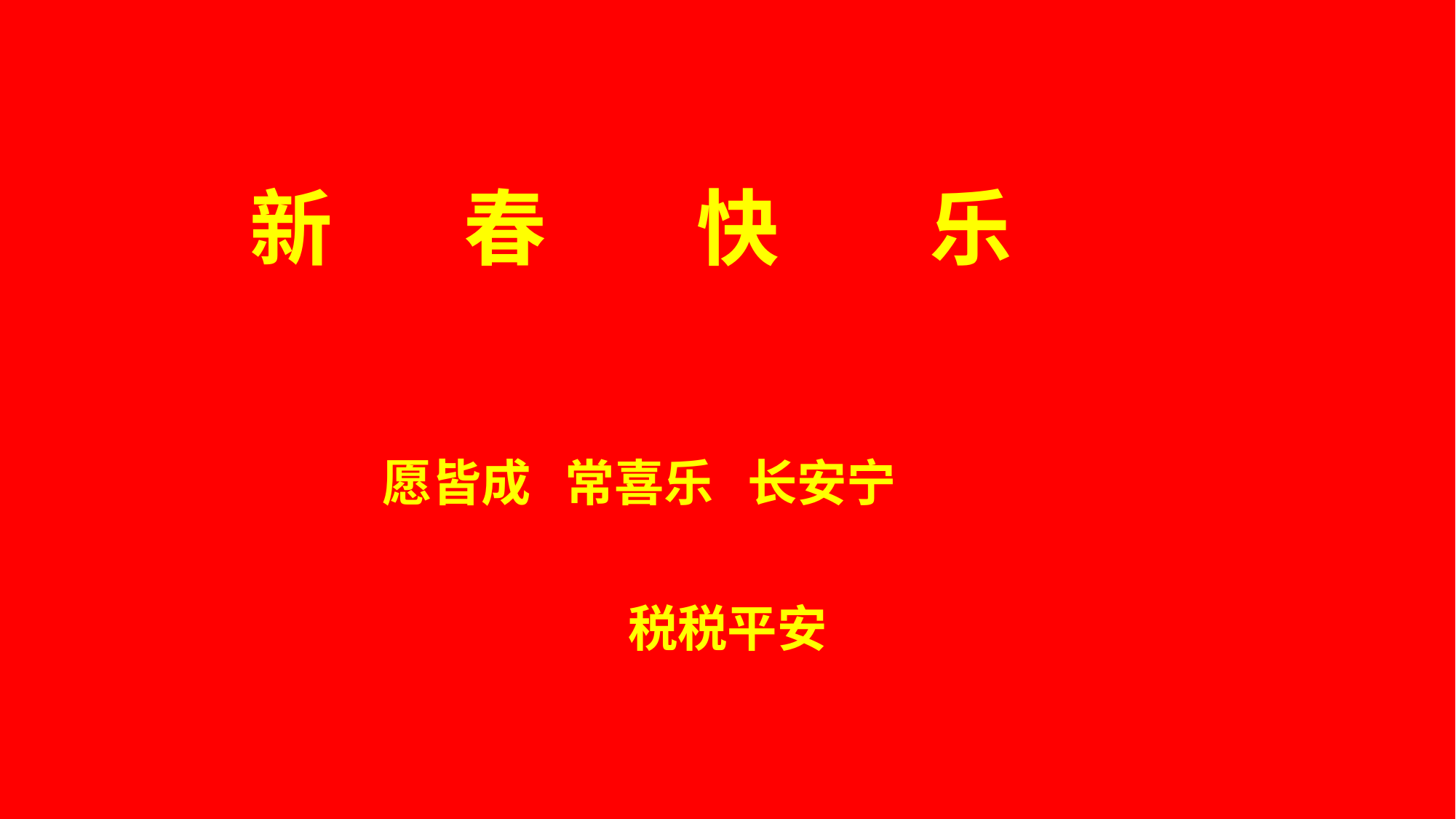

新       春        快        乐

    愿皆成   常喜乐   长安宁

税税平安